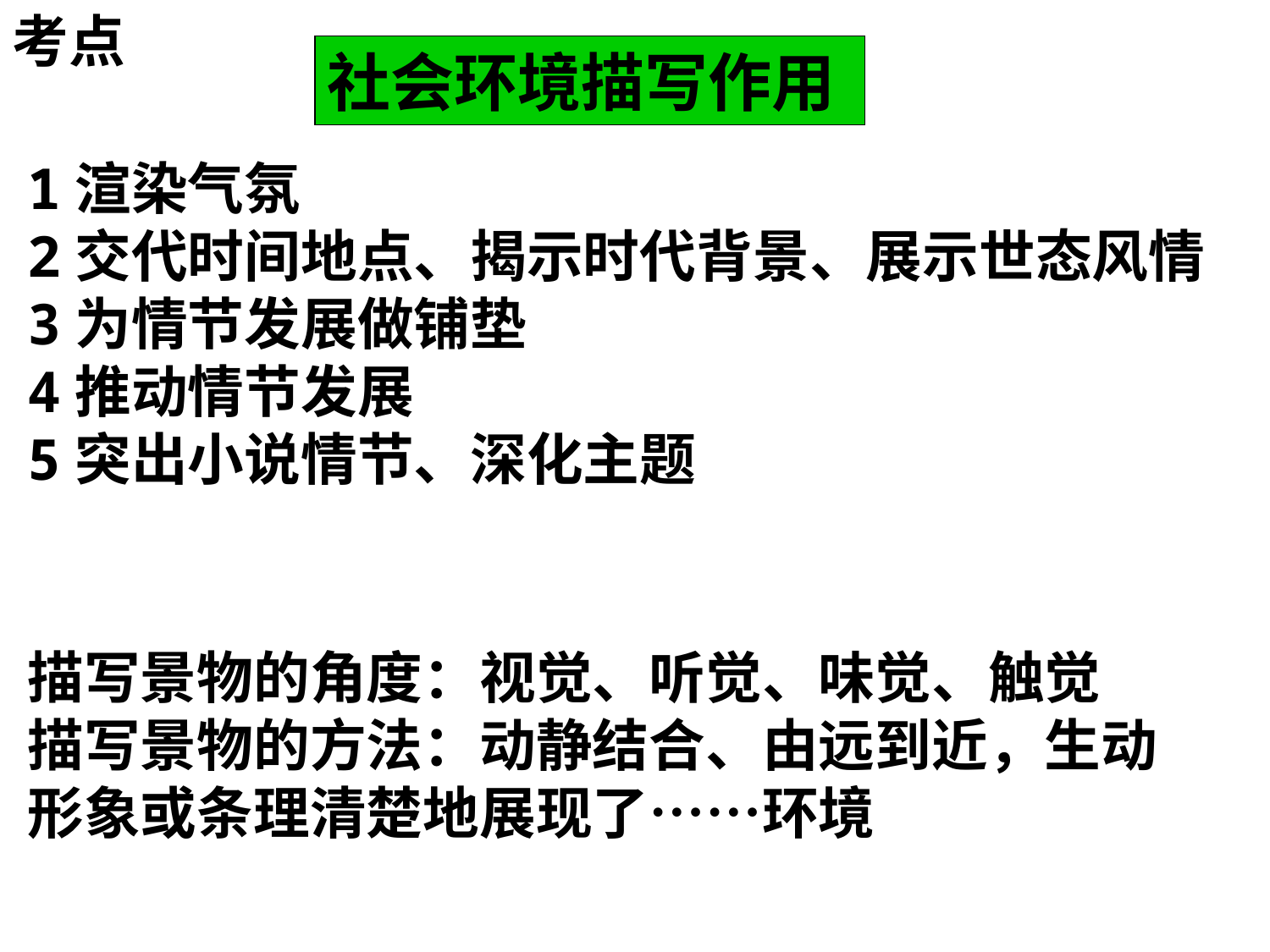

考点
社会环境描写作用
1渲染气氛
2交代时间地点、揭示时代背景、展示世态风情
3为情节发展做铺垫
4推动情节发展
5突出小说情节、深化主题
描写景物的角度：视觉、听觉、味觉、触觉
描写景物的方法：动静结合、由远到近，生动形象或条理清楚地展现了……环境